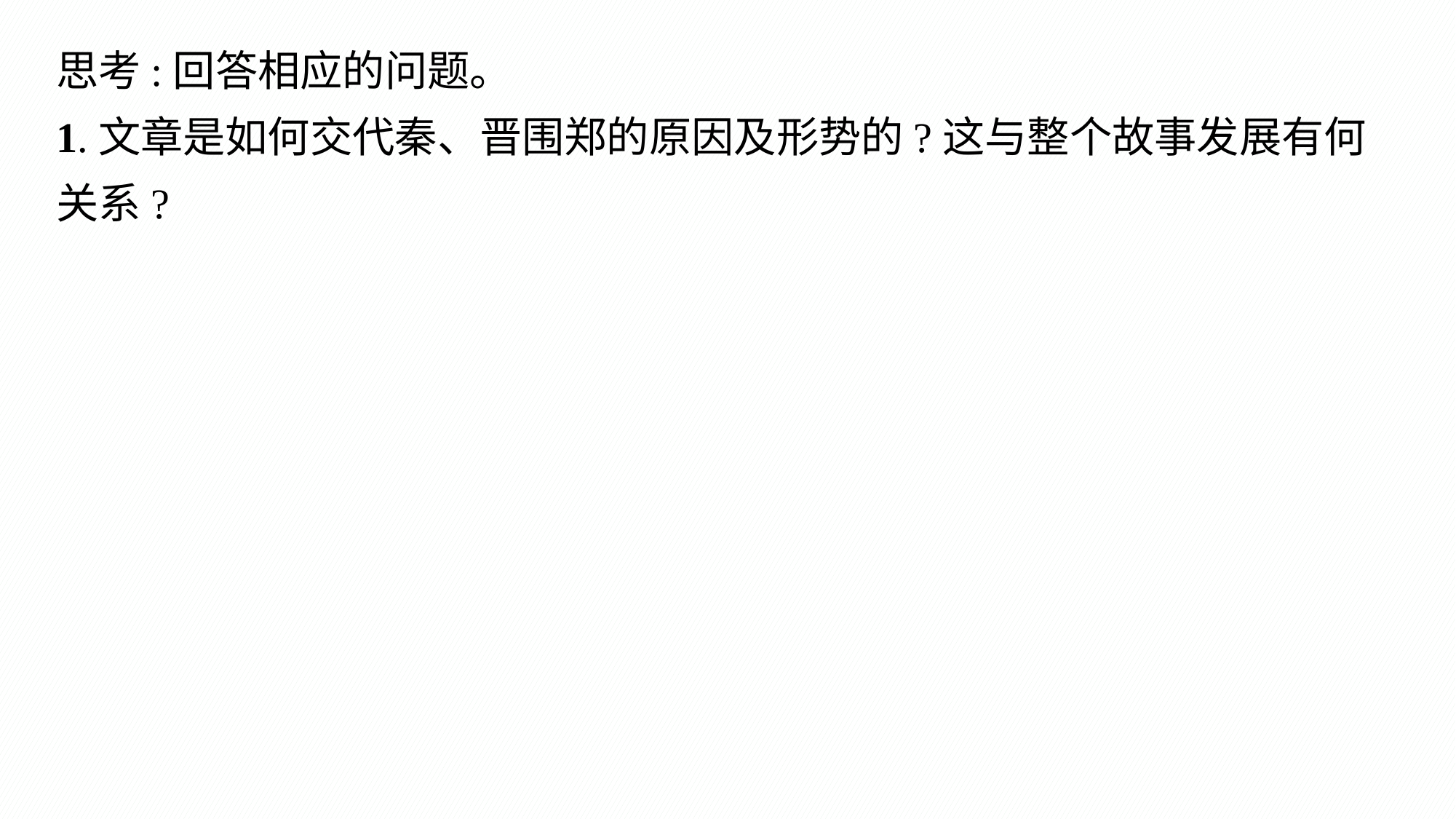

思考:回答相应的问题。
1.文章是如何交代秦、晋围郑的原因及形势的?这与整个故事发展有何关系?